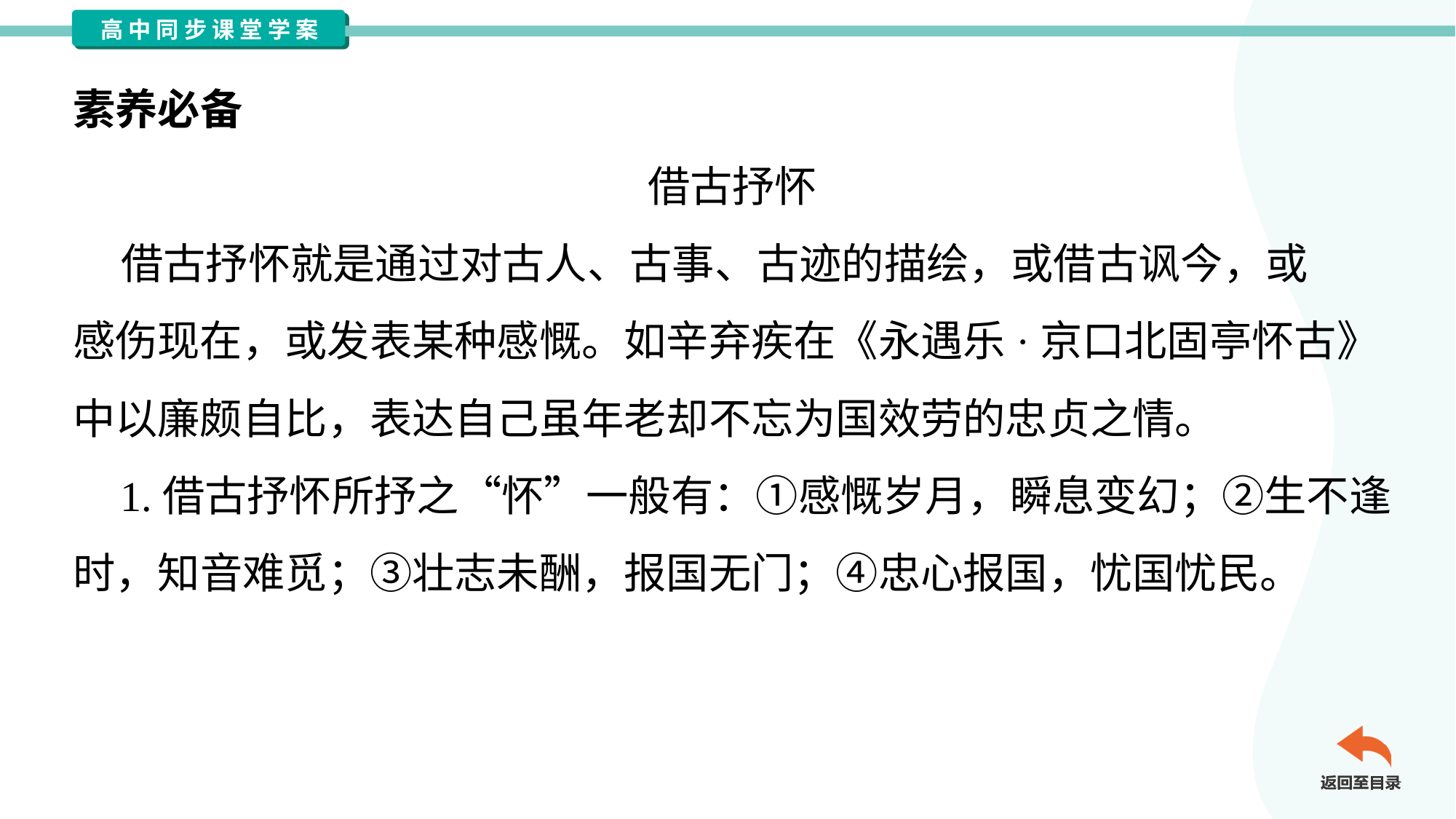

素养必备
借古抒怀
    借古抒怀就是通过对古人、古事、古迹的描绘，或借古讽今，或
感伤现在，或发表某种感慨。如辛弃疾在《永遇乐·京口北固亭怀古》
中以廉颇自比，表达自己虽年老却不忘为国效劳的忠贞之情。
    1.借古抒怀所抒之“怀”一般有：①感慨岁月，瞬息变幻；②生不逢
时，知音难觅；③壮志未酬，报国无门；④忠心报国，忧国忧民。